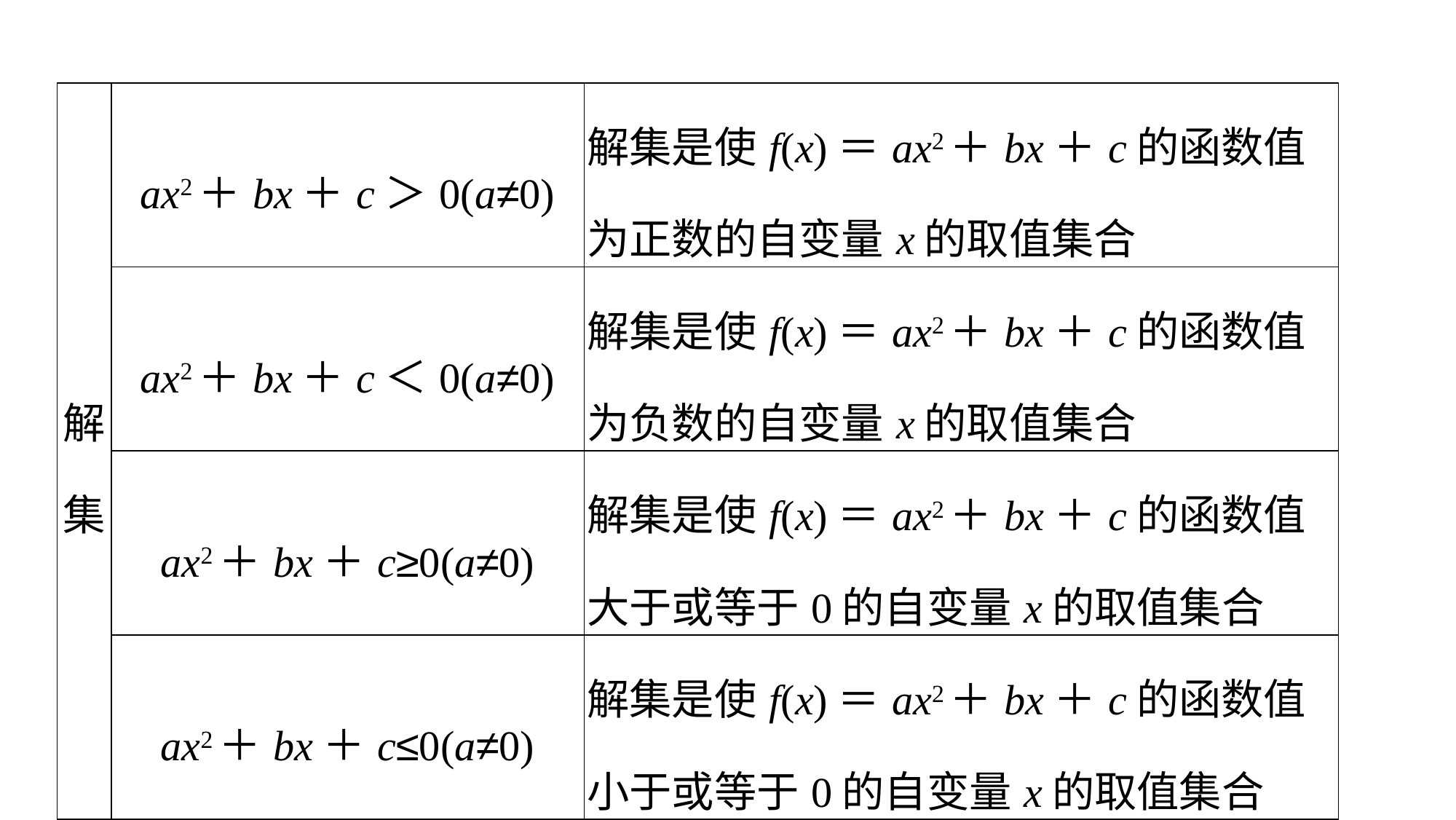

| 解集 | ax2＋bx＋c＞0(a≠0) | 解集是使f(x)＝ax2＋bx＋c的函数值为正数的自变量x的取值集合 |
| --- | --- | --- |
|  | ax2＋bx＋c＜0(a≠0) | 解集是使f(x)＝ax2＋bx＋c的函数值为负数的自变量x的取值集合 |
|  | ax2＋bx＋c≥0(a≠0) | 解集是使f(x)＝ax2＋bx＋c的函数值大于或等于0的自变量x的取值集合 |
|  | ax2＋bx＋c≤0(a≠0) | 解集是使f(x)＝ax2＋bx＋c的函数值小于或等于0的自变量x的取值集合 |